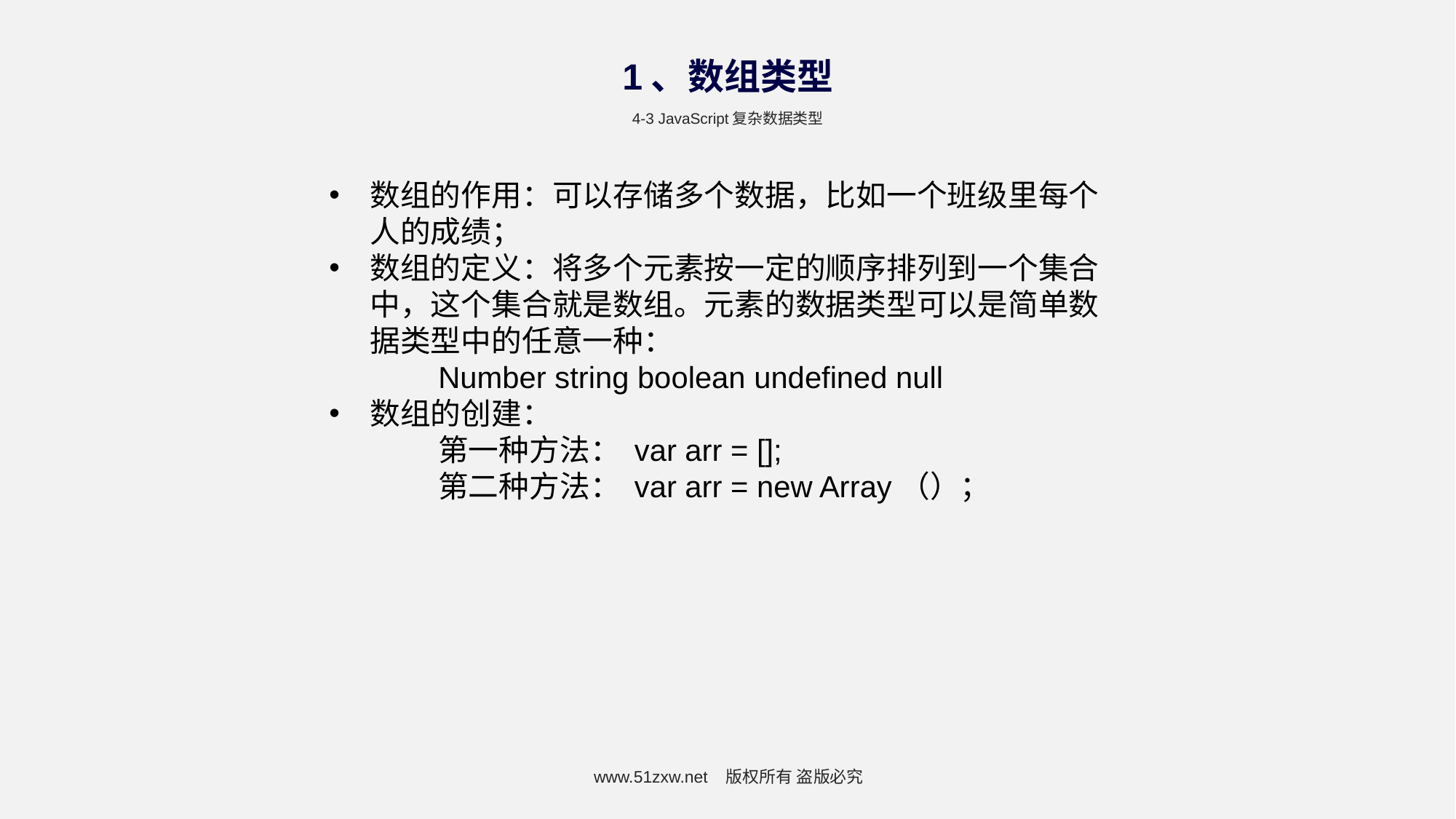

1、数组类型
4-3 JavaScript复杂数据类型
数组的作用：可以存储多个数据，比如一个班级里每个人的成绩；
数组的定义：将多个元素按一定的顺序排列到一个集合中，这个集合就是数组。元素的数据类型可以是简单数据类型中的任意一种：
	Number string boolean undefined null
数组的创建：
	第一种方法： var arr = [];
	第二种方法： var arr = new Array（）；
www.51zxw.net   版权所有 盗版必究